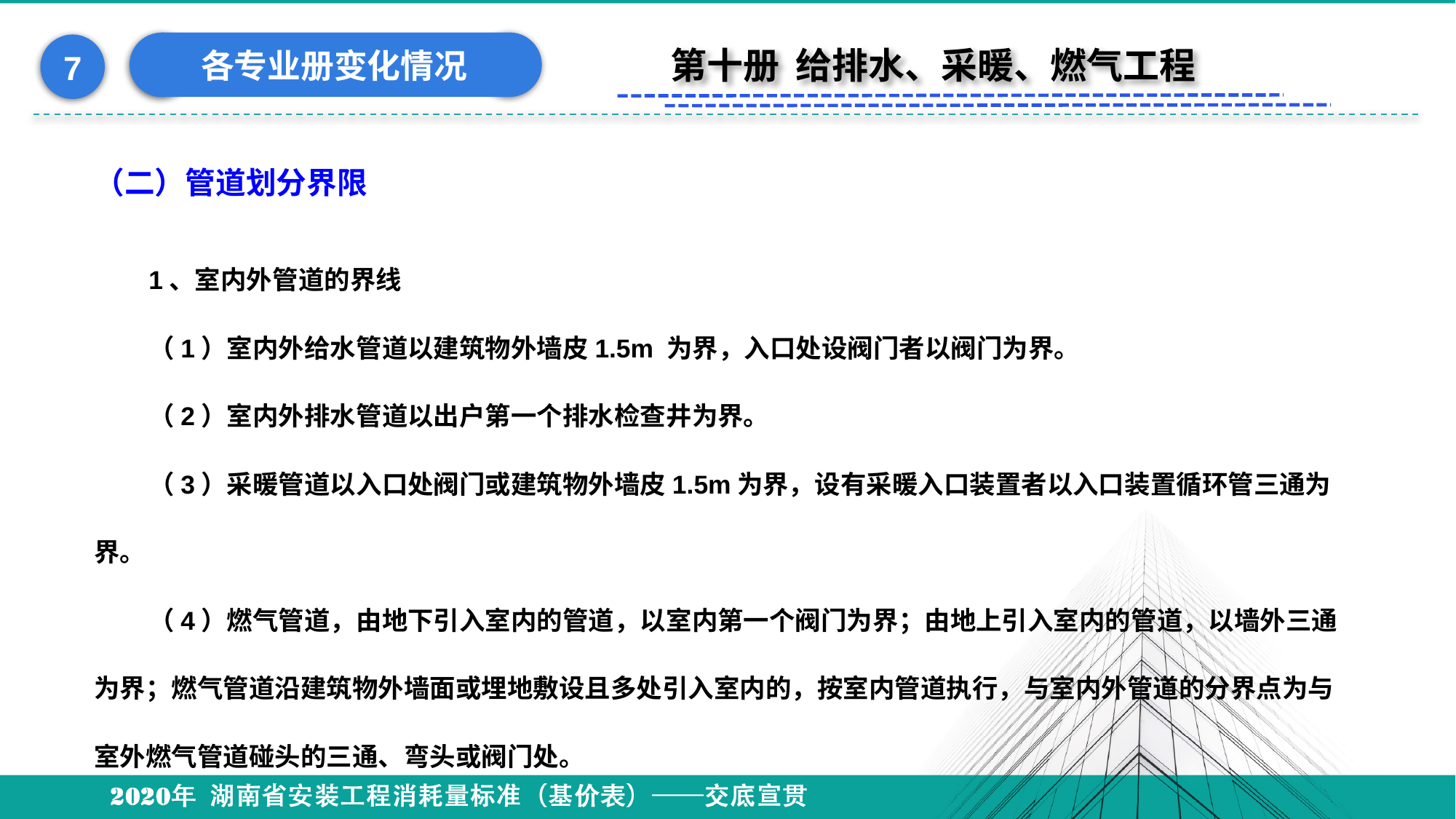

各专业册变化情况

7
第十册  给排水、采暖、燃气工程
（二）管道划分界限

1、室内外管道的界线
（1）室内外给水管道以建筑物外墙皮1.5m 为界，入口处设阀门者以阀门为界。
（2）室内外排水管道以出户第一个排水检查井为界。
（3）采暖管道以入口处阀门或建筑物外墙皮1.5m为界，设有采暖入口装置者以入口装置循环管三通为界。
（4）燃气管道，由地下引入室内的管道，以室内第一个阀门为界；由地上引入室内的管道，以墙外三通为界；燃气管道沿建筑物外墙面或埋地敷设且多处引入室内的，按室内管道执行，与室内外管道的分界点为与室外燃气管道碰头的三通、弯头或阀门处。